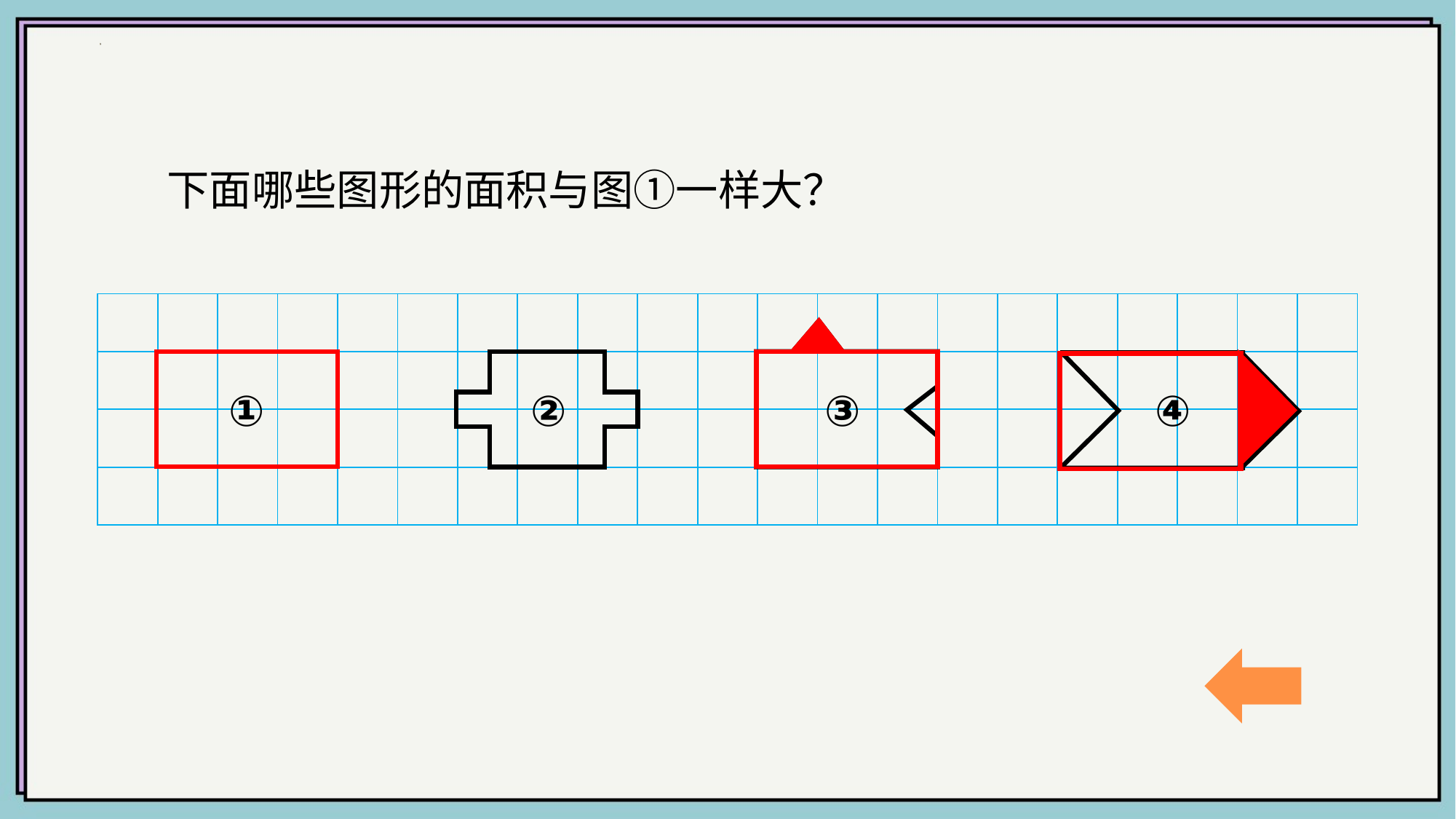

下面哪些图形的面积与图①一样大？

|  |  |  |  |  |  |  |  |  |  |  |  |  |  |  |  |  |  |  |  |  |
| --- | --- | --- | --- | --- | --- | --- | --- | --- | --- | --- | --- | --- | --- | --- | --- | --- | --- | --- | --- | --- |
|  |  |  |  |  |  |  |  |  |  |  |  |  |  |  |  |  |  |  |  |  |
|  |  |  |  |  |  |  |  |  |  |  |  |  |  |  |  |  |  |  |  |  |
|  |  |  |  |  |  |  |  |  |  |  |  |  |  |  |  |  |  |  |  |  |

④
①
②
③